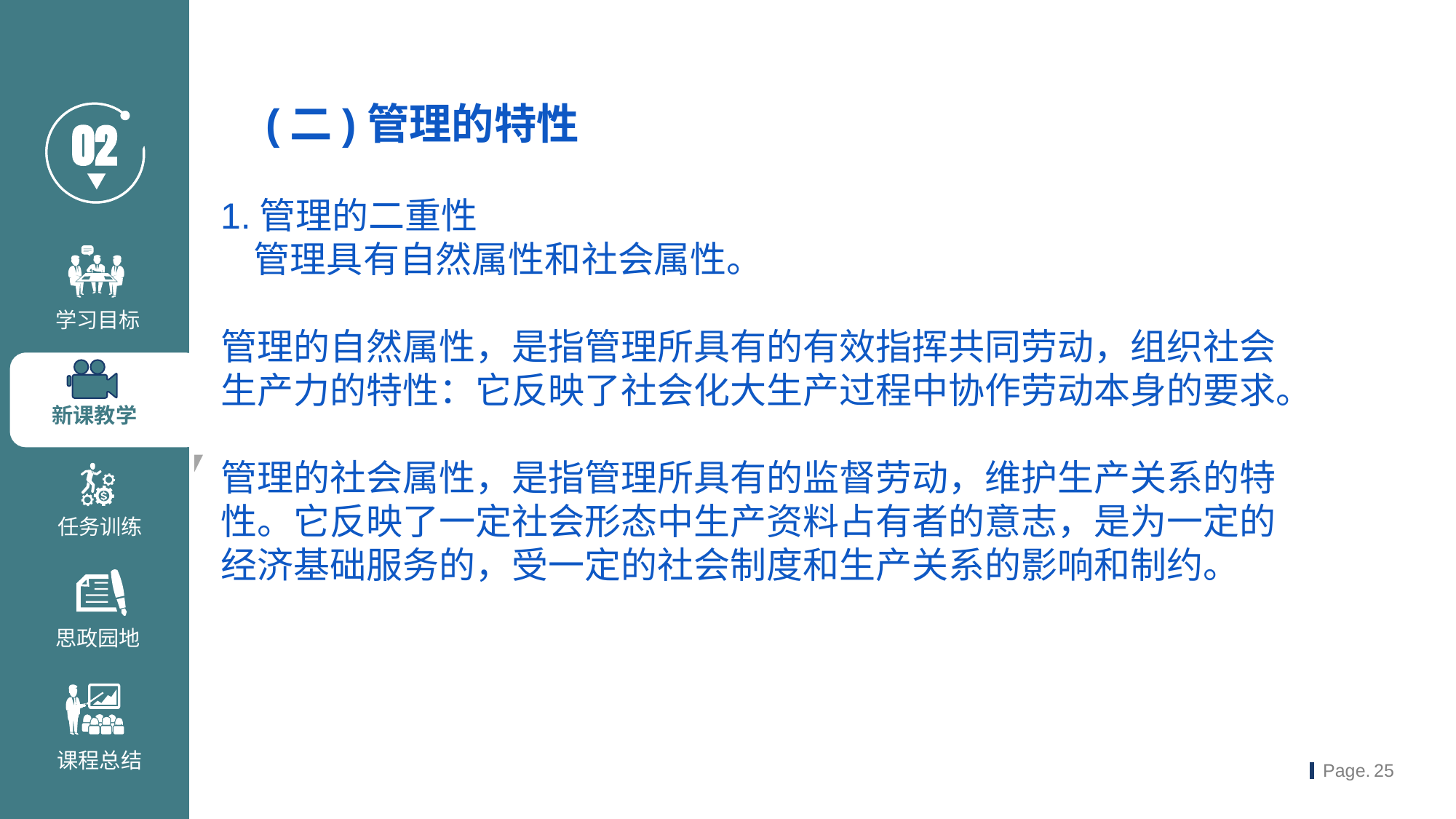

(二)管理的特性
1.管理的二重性
   管理具有自然属性和社会属性。

管理的自然属性，是指管理所具有的有效指挥共同劳动，组织社会生产力的特性：它反映了社会化大生产过程中协作劳动本身的要求。

管理的社会属性，是指管理所具有的监督劳动，维护生产关系的特性。它反映了一定社会形态中生产资料占有者的意志，是为一定的经济基础服务的，受一定的社会制度和生产关系的影响和制约。